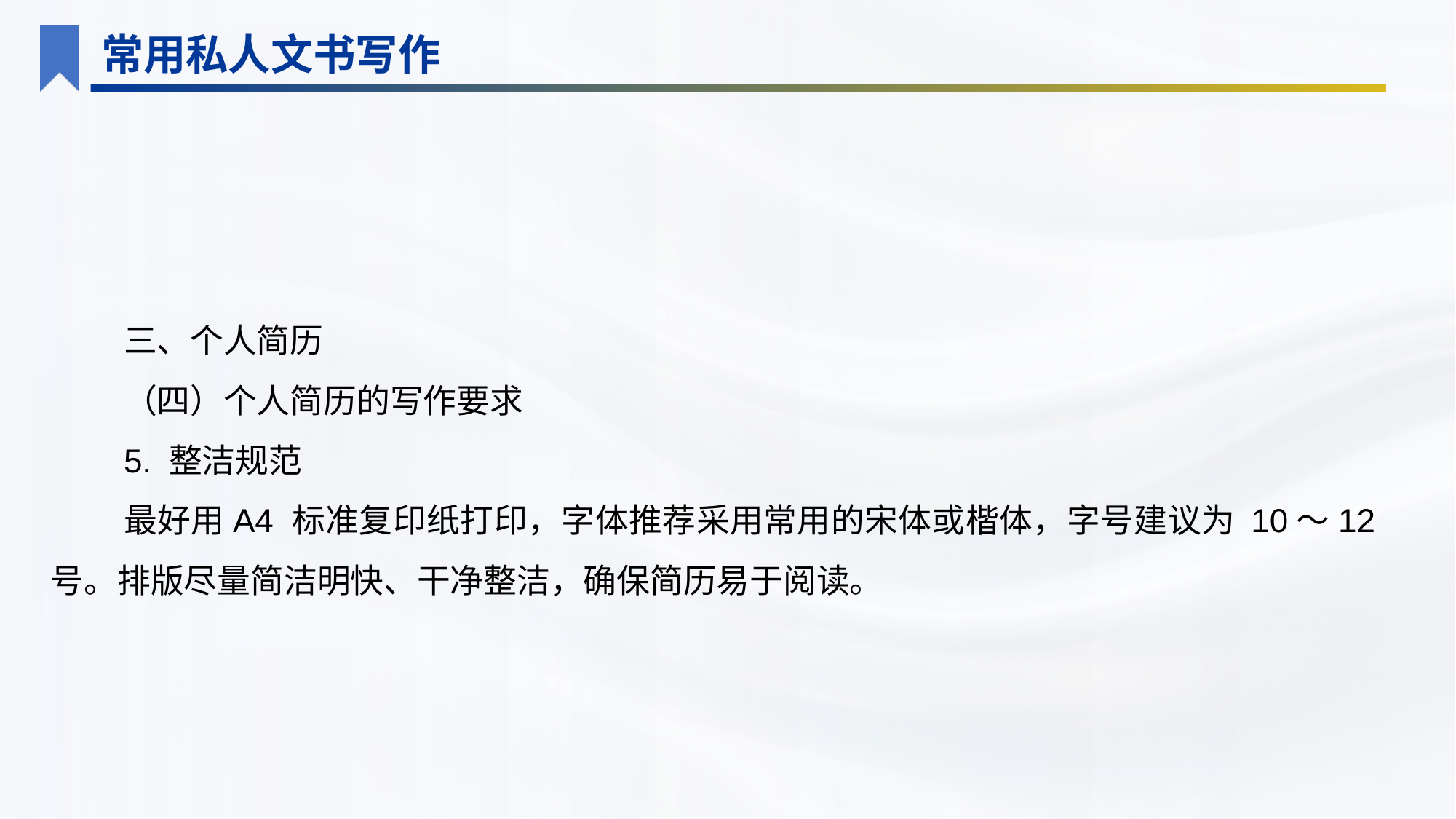

常用私人文书写作
三、个人简历
（四）个人简历的写作要求
5. 整洁规范
最好用A4 标准复印纸打印，字体推荐采用常用的宋体或楷体，字号建议为 10～12 号。排版尽量简洁明快、干净整洁，确保简历易于阅读。